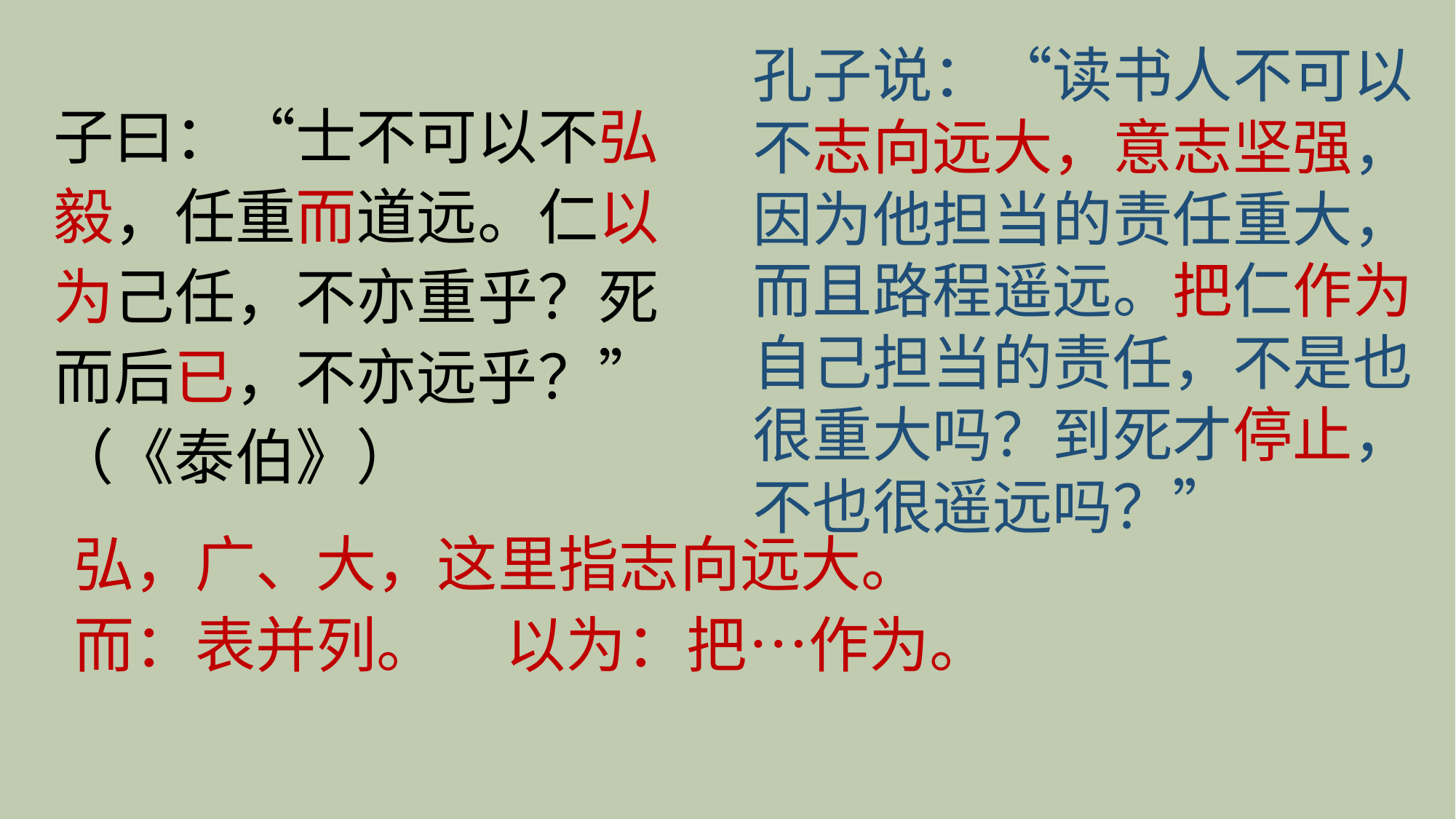

孔子说：“读书人不可以不志向远大，意志坚强，因为他担当的责任重大，而且路程遥远。把仁作为自己担当的责任，不是也很重大吗？到死才停止，不也很遥远吗？”
子曰：“士不可以不弘毅，任重而道远。仁以为己任，不亦重乎？死而后已，不亦远乎？”（《泰伯》）

弘，广、大，这里指志向远大。
而：表并列。     以为：把…作为。